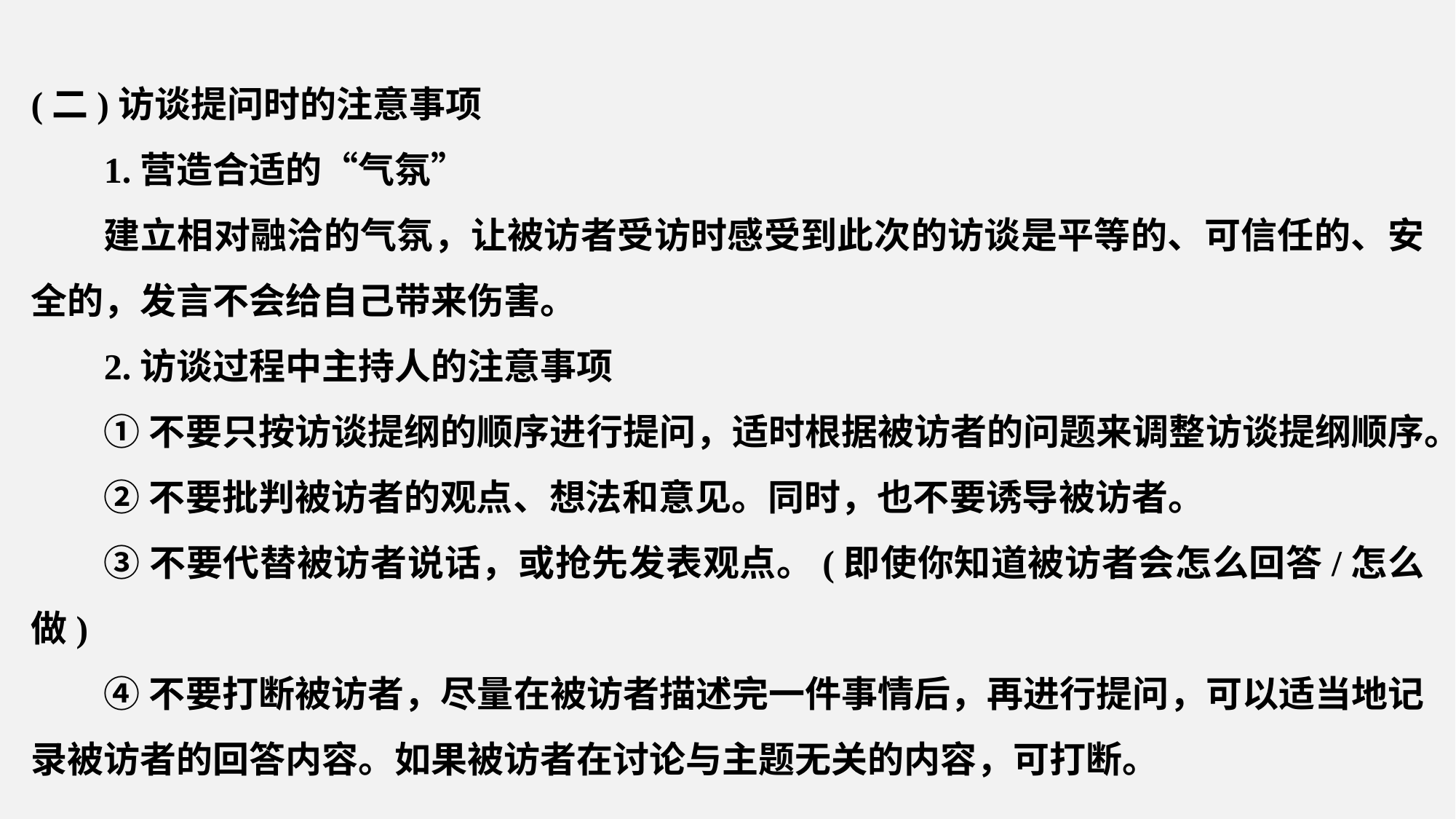

(二)访谈提问时的注意事项
1.营造合适的“气氛”
建立相对融洽的气氛，让被访者受访时感受到此次的访谈是平等的、可信任的、安全的，发言不会给自己带来伤害。
2.访谈过程中主持人的注意事项
①不要只按访谈提纲的顺序进行提问，适时根据被访者的问题来调整访谈提纲顺序。
②不要批判被访者的观点、想法和意见。同时，也不要诱导被访者。
③不要代替被访者说话，或抢先发表观点。(即使你知道被访者会怎么回答/怎么做)
④不要打断被访者，尽量在被访者描述完一件事情后，再进行提问，可以适当地记录被访者的回答内容。如果被访者在讨论与主题无关的内容，可打断。